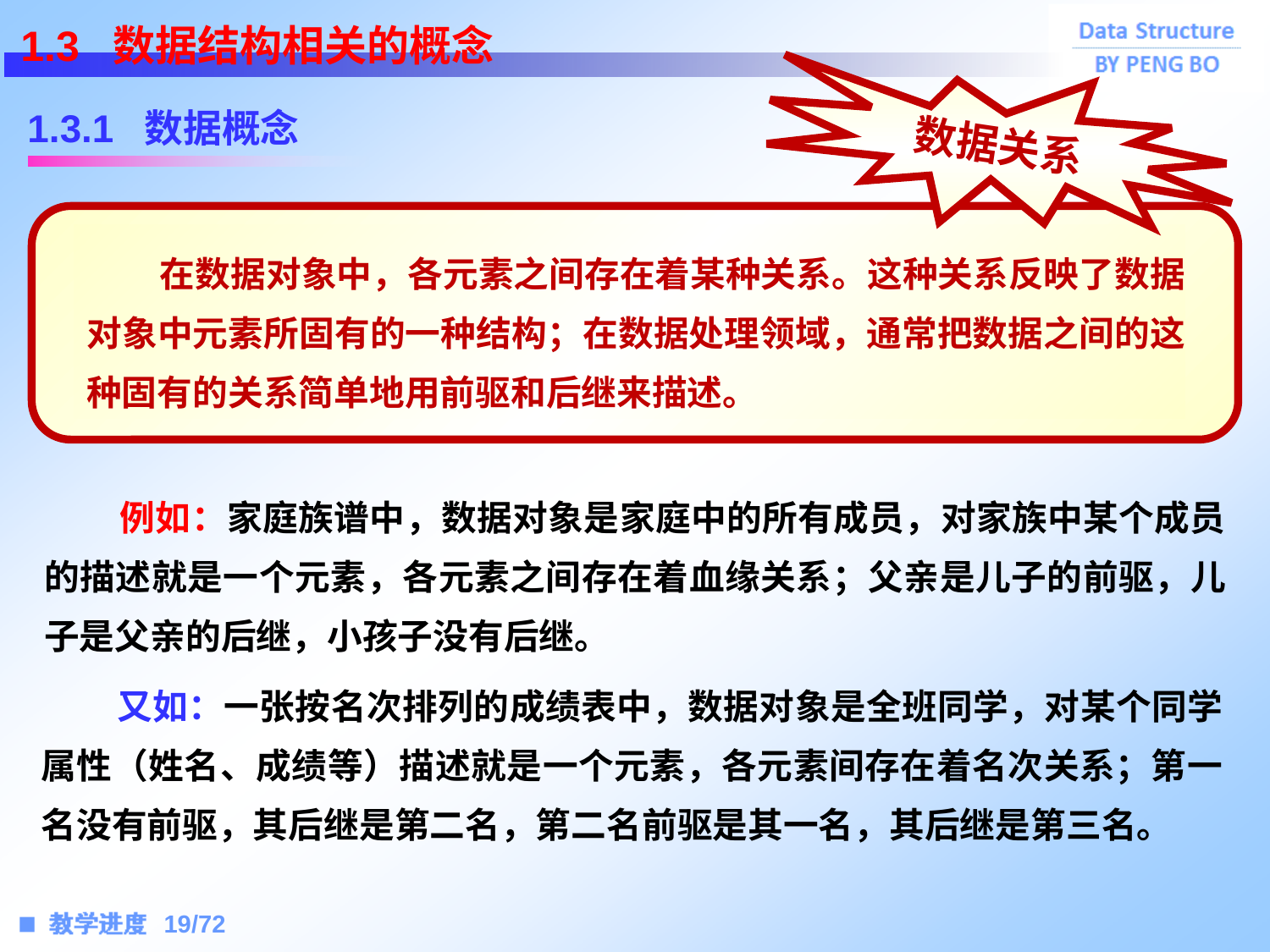

1.3  数据结构相关的概念

1.3.1  数据概念

数据关系

        在数据对象中，各元素之间存在着某种关系。这种关系反映了数据对象中元素所固有的一种结构；在数据处理领域，通常把数据之间的这种固有的关系简单地用前驱和后继来描述。
        例如：家庭族谱中，数据对象是家庭中的所有成员，对家族中某个成员的描述就是一个元素，各元素之间存在着血缘关系；父亲是儿子的前驱，儿子是父亲的后继，小孩子没有后继。
        又如：一张按名次排列的成绩表中，数据对象是全班同学，对某个同学属性（姓名、成绩等）描述就是一个元素，各元素间存在着名次关系；第一名没有前驱，其后继是第二名，第二名前驱是其一名，其后继是第三名。